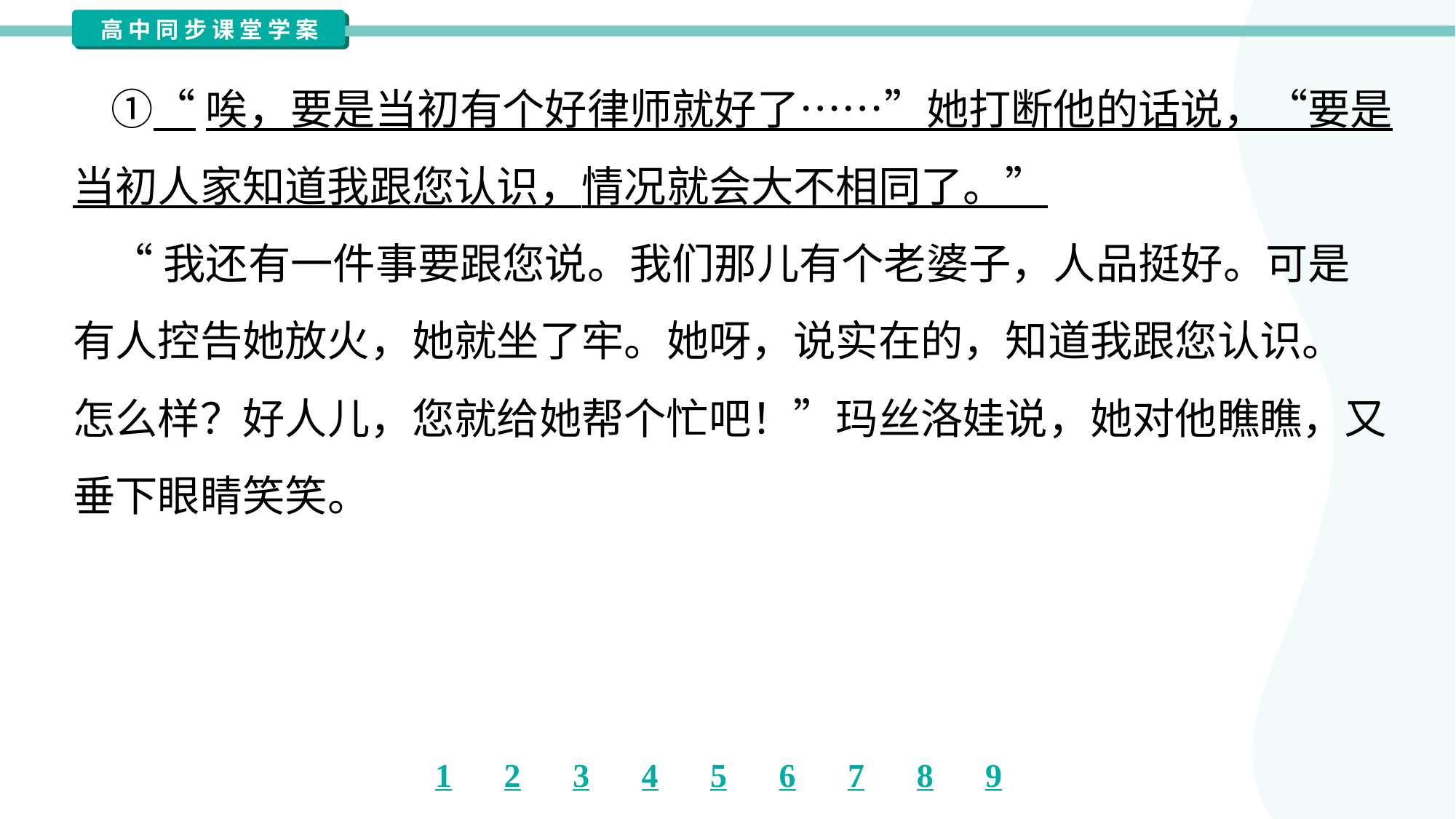

①“唉，要是当初有个好律师就好了……”她打断他的话说，“要是
当初人家知道我跟您认识，情况就会大不相同了。”
    “我还有一件事要跟您说。我们那儿有个老婆子，人品挺好。可是
有人控告她放火，她就坐了牢。她呀，说实在的，知道我跟您认识。
怎么样？好人儿，您就给她帮个忙吧！”玛丝洛娃说，她对他瞧瞧，又
垂下眼睛笑笑。